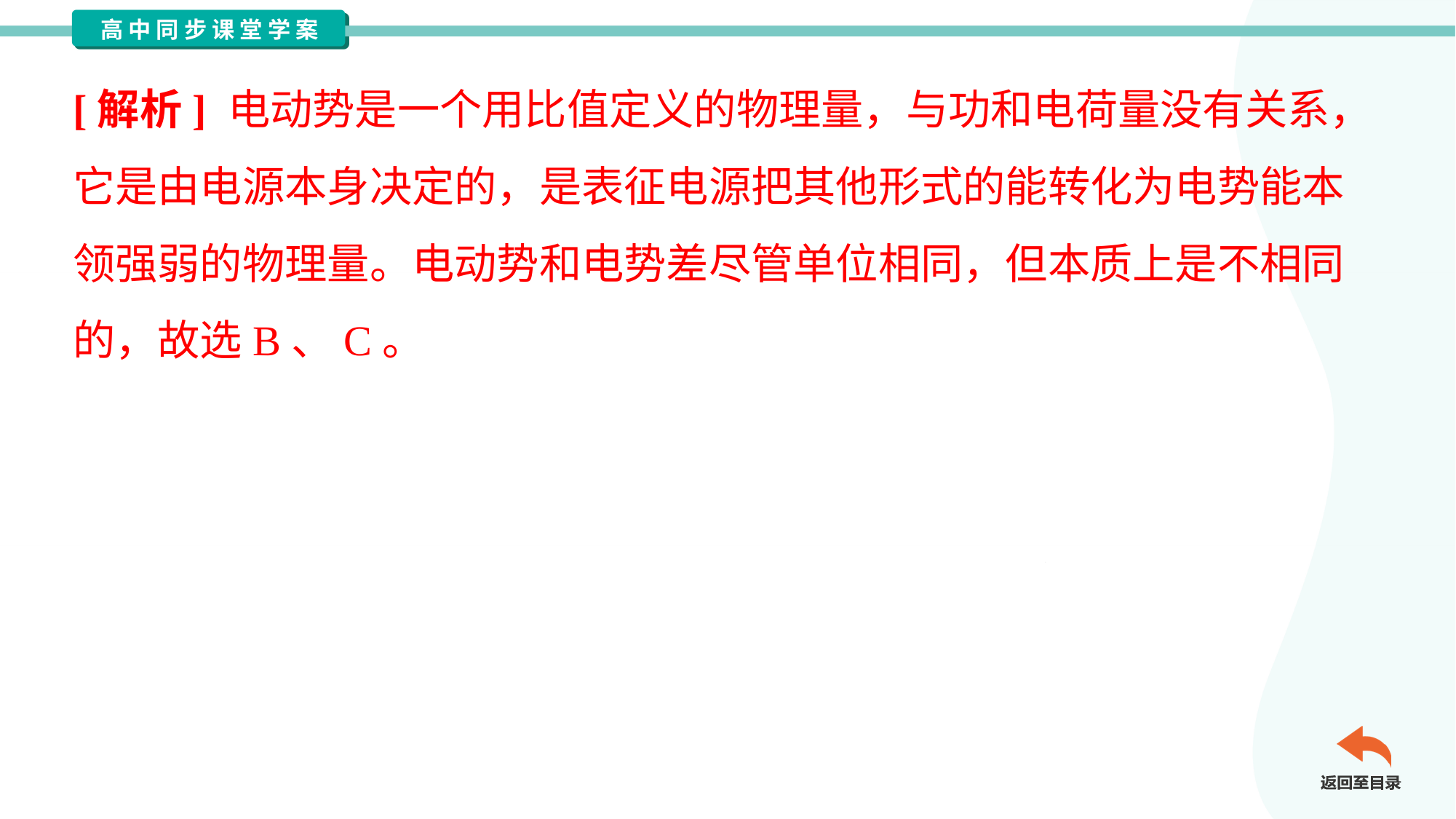

[解析] 电动势是一个用比值定义的物理量，与功和电荷量没有关系，
它是由电源本身决定的，是表征电源把其他形式的能转化为电势能本
领强弱的物理量。电动势和电势差尽管单位相同，但本质上是不相同
的，故选B、C。